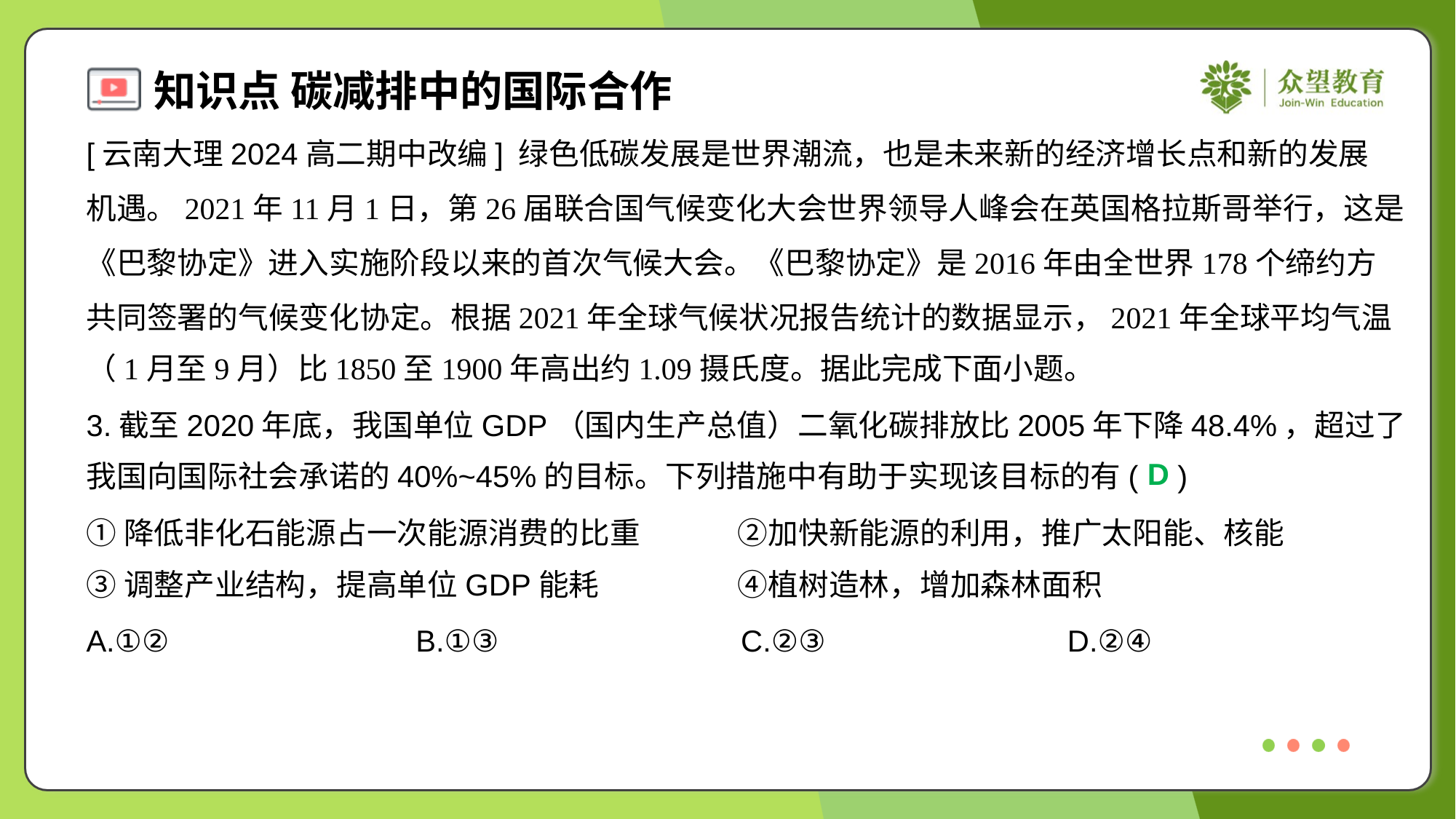

[云南大理2024高二期中改编] 绿色低碳发展是世界潮流，也是未来新的经济增长点和新的发展
机遇。2021年11月1日，第26届联合国气候变化大会世界领导人峰会在英国格拉斯哥举行，这是
《巴黎协定》进入实施阶段以来的首次气候大会。《巴黎协定》是2016年由全世界178个缔约方
共同签署的气候变化协定。根据2021年全球气候状况报告统计的数据显示，2021年全球平均气温
（1月至9月）比1850至1900年高出约1.09摄氏度。据此完成下面小题。
3.截至2020年底，我国单位GDP（国内生产总值）二氧化碳排放比2005年下降48.4%，超过了
我国向国际社会承诺的40%~45%的目标。下列措施中有助于实现该目标的有(     )
D
①降低非化石能源占一次能源消费的比重	②加快新能源的利用，推广太阳能、核能
③调整产业结构，提高单位GDP能耗	④植树造林，增加森林面积
A.①②	B.①③	C.②③	D.②④